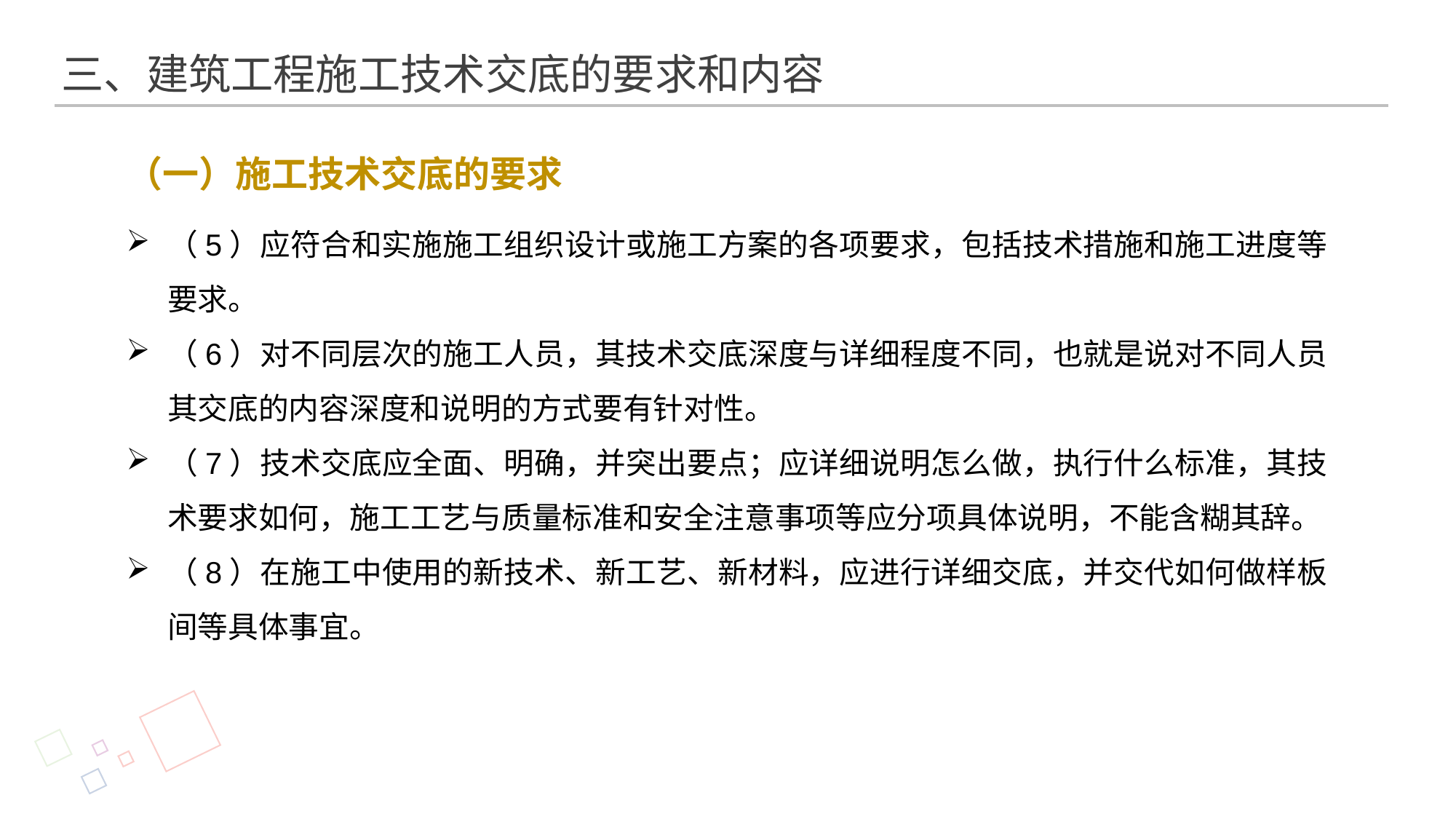

三、建筑工程施工技术交底的要求和内容
（一）施工技术交底的要求
（5）应符合和实施施工组织设计或施工方案的各项要求，包括技术措施和施工进度等要求。
（6）对不同层次的施工人员，其技术交底深度与详细程度不同，也就是说对不同人员其交底的内容深度和说明的方式要有针对性。
（7）技术交底应全面、明确，并突出要点；应详细说明怎么做，执行什么标准，其技术要求如何，施工工艺与质量标准和安全注意事项等应分项具体说明，不能含糊其辞。
（8）在施工中使用的新技术、新工艺、新材料，应进行详细交底，并交代如何做样板间等具体事宜。